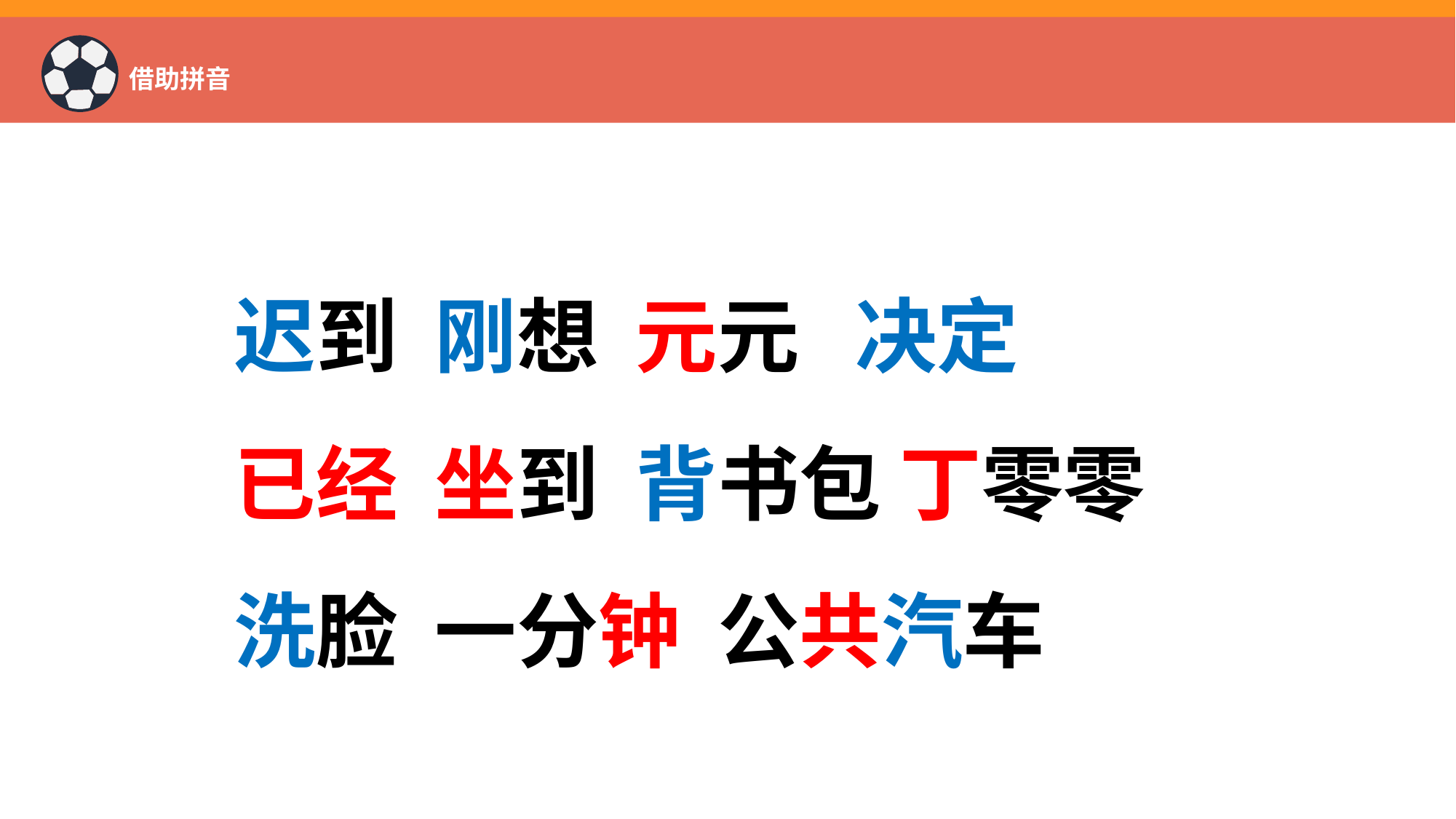

# 借助拼音
迟到  刚想  元元   决定
已经  坐到  背书包 丁零零
洗脸  一分钟  公共汽车